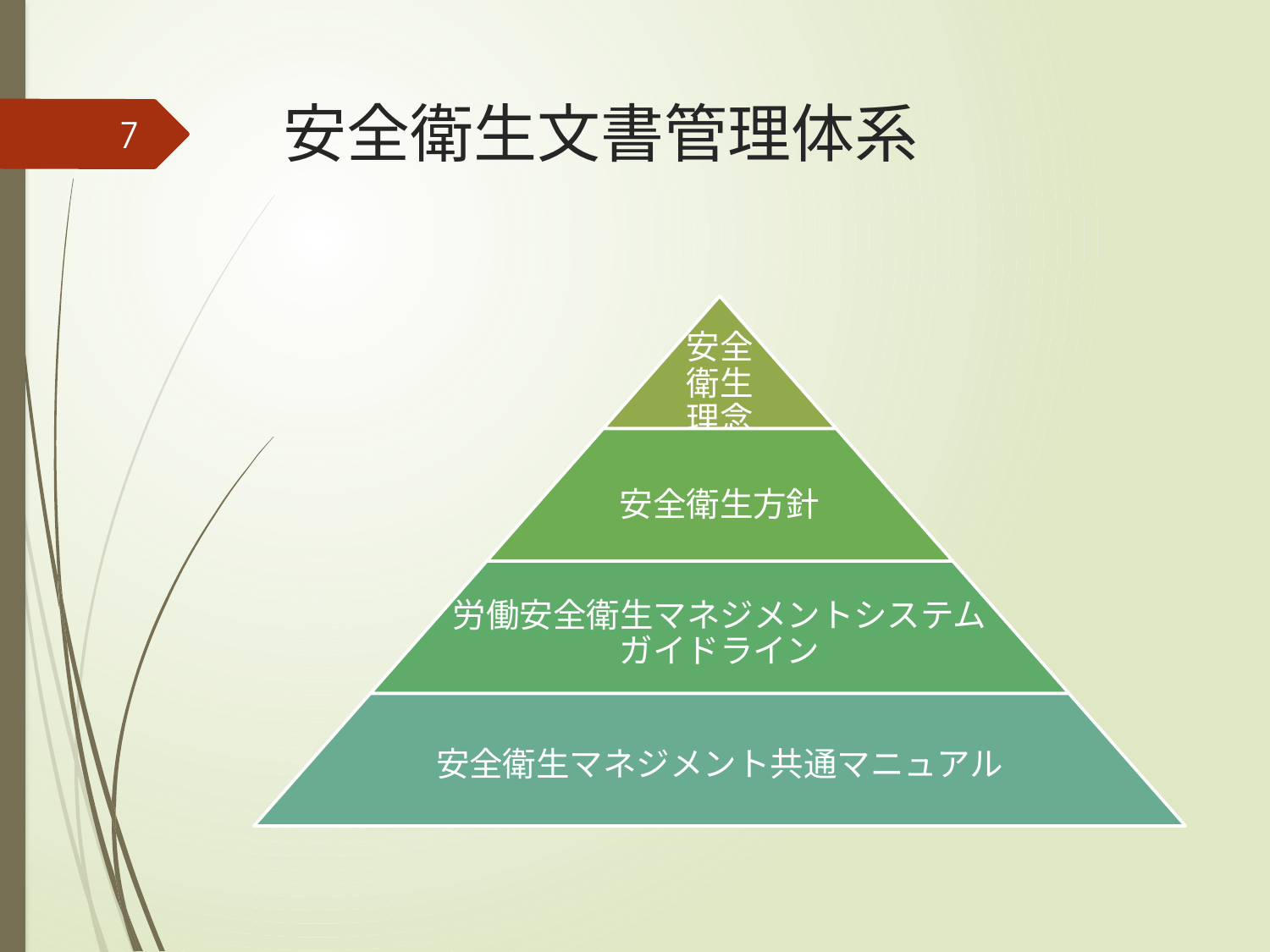

# 安全衛生文書管理体系
7
安全衛生理念
安全衛生方針
労働安全衛生マネジメントシステムガイドライン
安全衛生マネジメント共通マニュアル